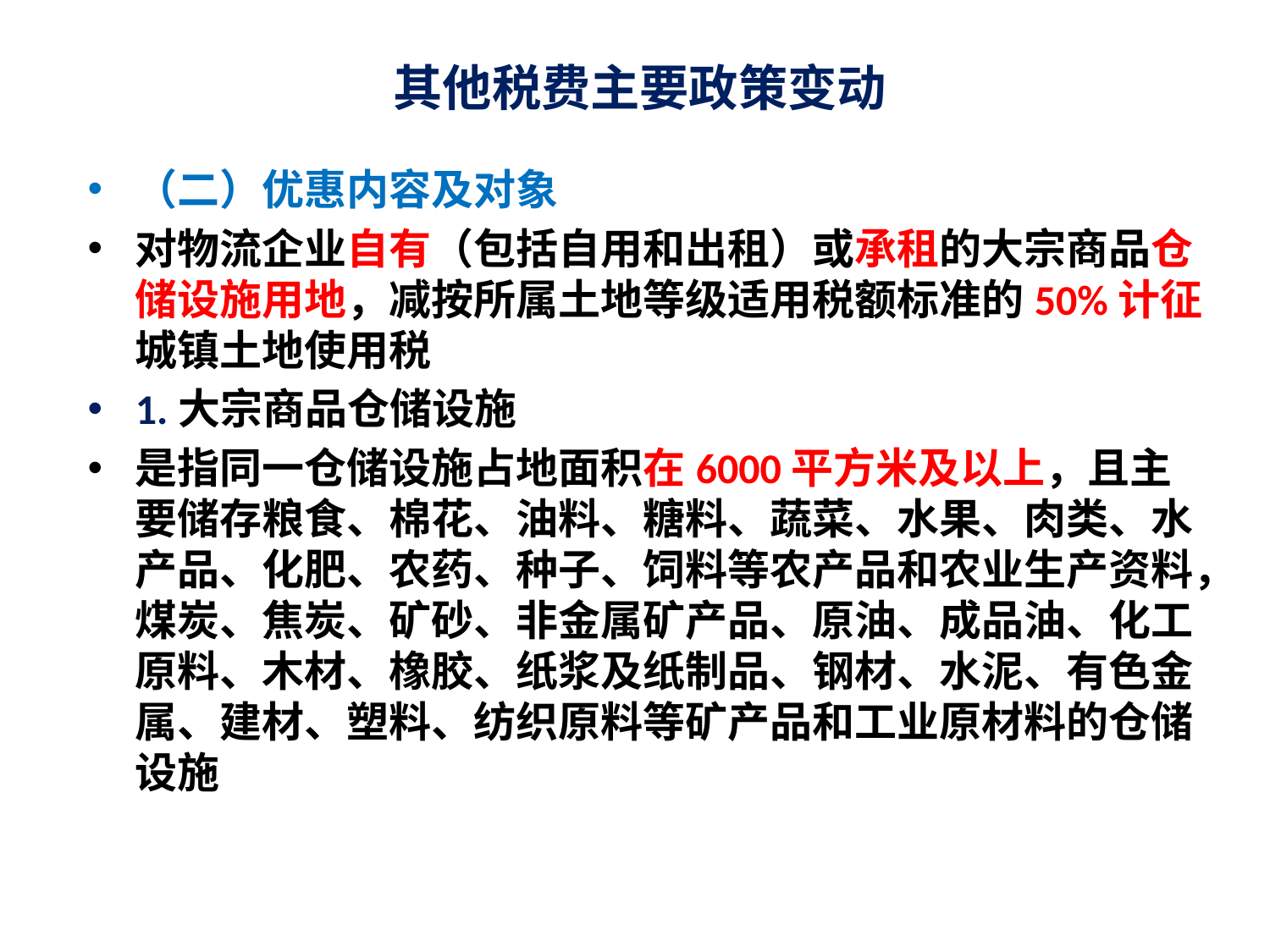

# 其他税费主要政策变动
（二）优惠内容及对象
对物流企业自有（包括自用和出租）或承租的大宗商品仓储设施用地，减按所属土地等级适用税额标准的50%计征城镇土地使用税
1.大宗商品仓储设施
是指同一仓储设施占地面积在6000平方米及以上，且主要储存粮食、棉花、油料、糖料、蔬菜、水果、肉类、水产品、化肥、农药、种子、饲料等农产品和农业生产资料，煤炭、焦炭、矿砂、非金属矿产品、原油、成品油、化工原料、木材、橡胶、纸浆及纸制品、钢材、水泥、有色金属、建材、塑料、纺织原料等矿产品和工业原材料的仓储设施